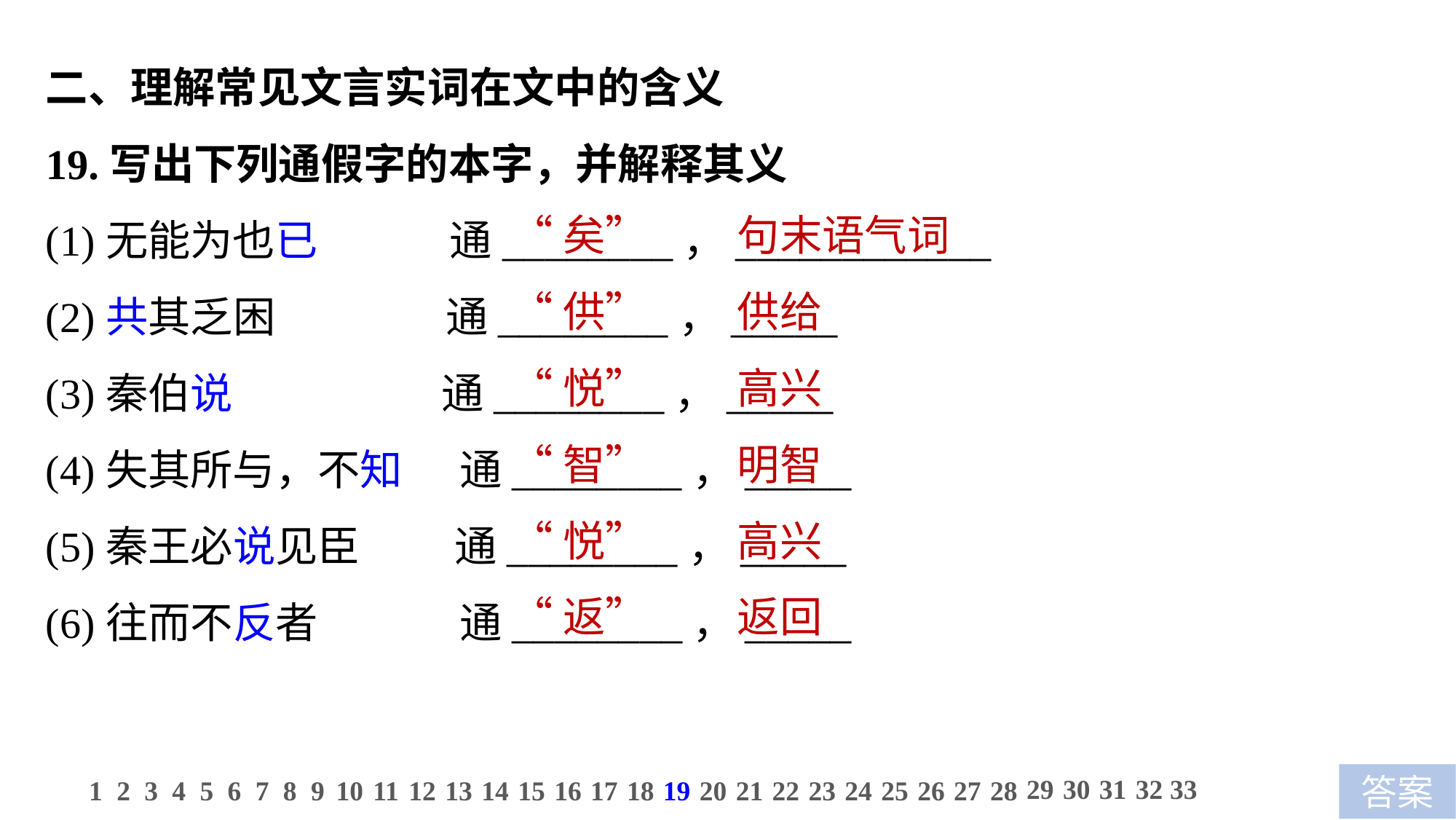

二、理解常见文言实词在文中的含义
19.写出下列通假字的本字，并解释其义
(1)无能为也已              通________，____________
(2)共其乏困                  通________，_____
(3)秦伯说                      通________，_____
(4)失其所与，不知      通________，_____
(5)秦王必说见臣          通________，_____
(6)往而不反者               通________，_____
“矣”　     句末语气词
“供”　     供给
“悦”　     高兴
“智”　     明智
“悦”　     高兴
“返”　     返回
29
30
31
32
33
1
2
3
4
5
6
7
8
9
10
11
12
13
14
15
16
17
18
19
20
21
22
23
24
25
26
27
28
答案